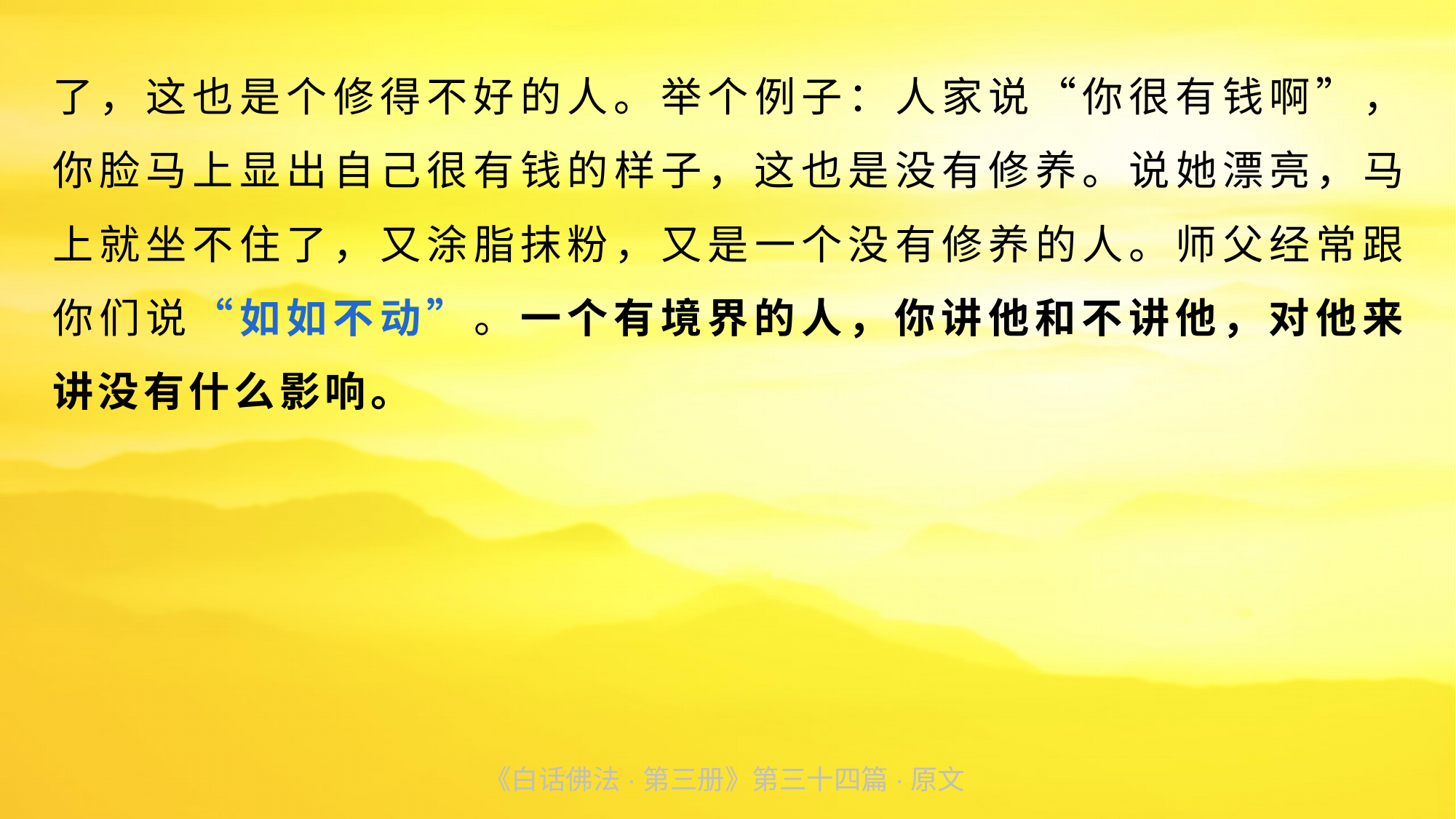

了，这也是个修得不好的人。举个例子：人家说“你很有钱啊”，你脸马上显出自己很有钱的样子，这也是没有修养。说她漂亮，马上就坐不住了，又涂脂抹粉，又是一个没有修养的人。师父经常跟你们说“如如不动”。一个有境界的人，你讲他和不讲他，对他来讲没有什么影响。
《白话佛法·第三册》第三十四篇·原文